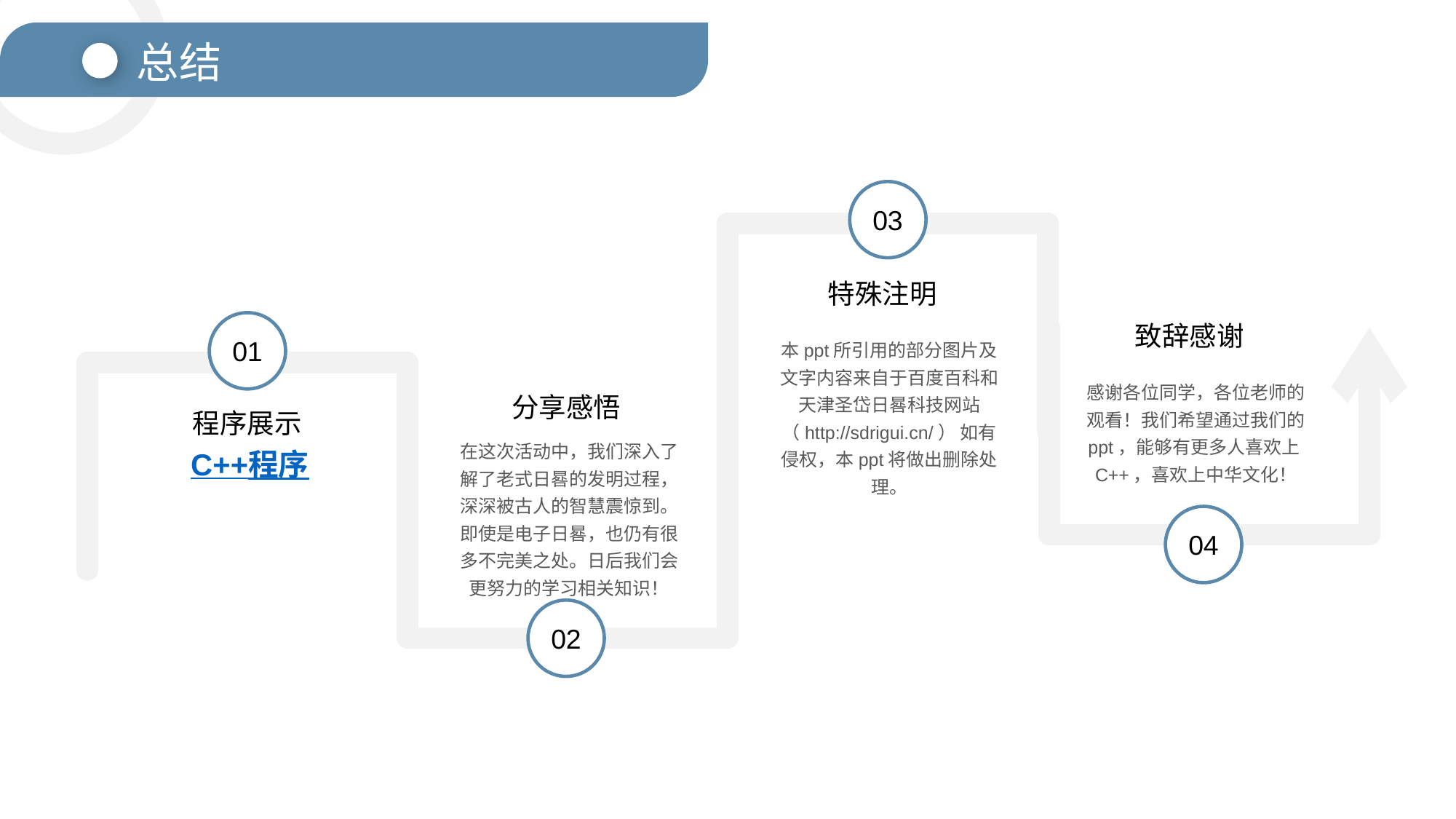

总结

03

  特殊注明
01
  致辞感谢

本ppt所引用的部分图片及文字内容来自于百度百科和天津圣岱日晷科技网站（http://sdrigui.cn/） 如有侵权，本ppt将做出删除处理。

感谢各位同学，各位老师的观看！我们希望通过我们的ppt，能够有更多人喜欢上C++，喜欢上中华文化！
分享感悟
程序展示

在这次活动中，我们深入了解了老式日晷的发明过程，深深被古人的智慧震惊到。即使是电子日晷，也仍有很多不完美之处。日后我们会更努力的学习相关知识！
C++程序
04
02